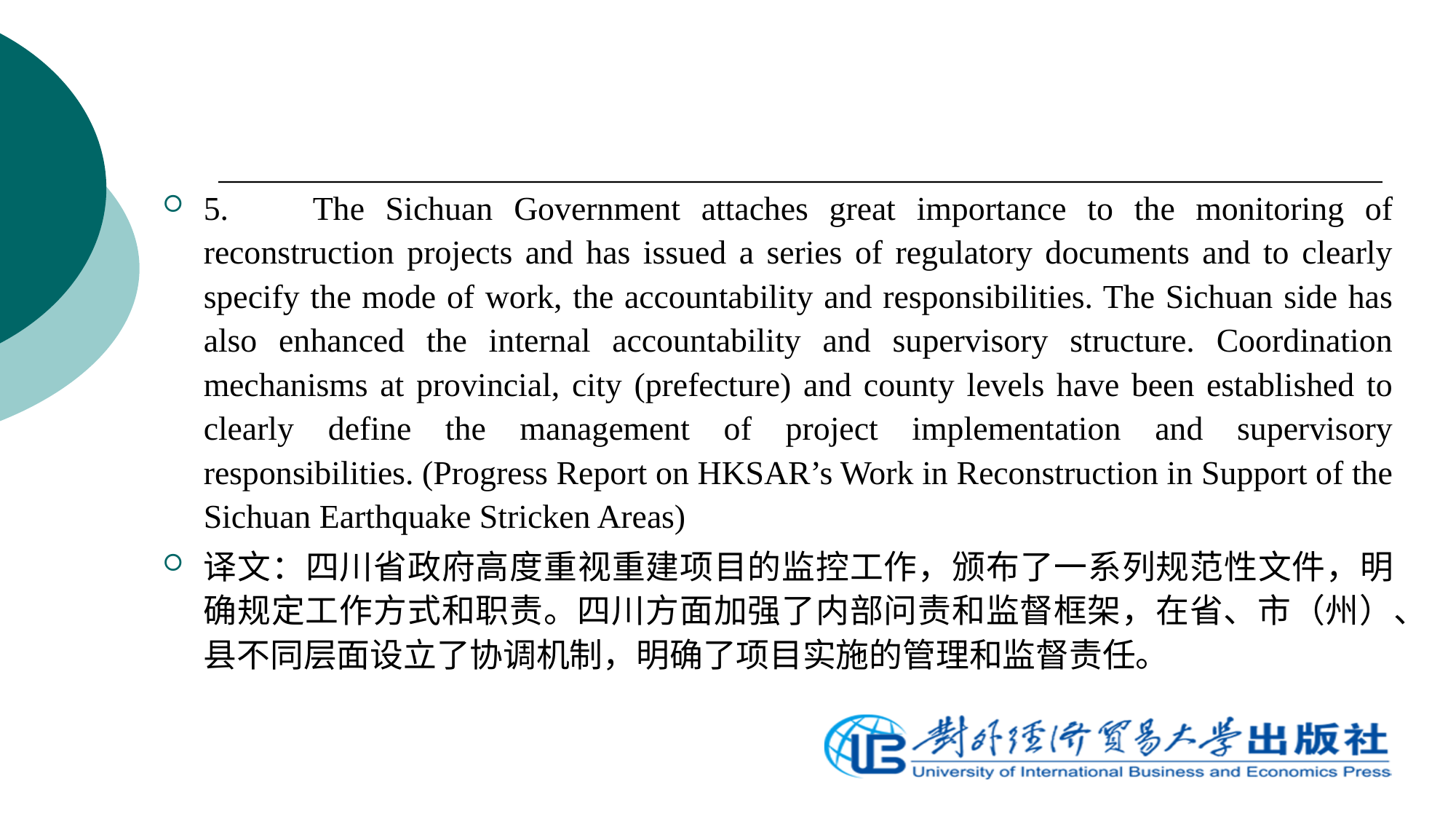

5.	The Sichuan Government attaches great importance to the monitoring of reconstruction projects and has issued a series of regulatory documents and to clearly specify the mode of work, the accountability and responsibilities. The Sichuan side has also enhanced the internal accountability and supervisory structure. Coordination mechanisms at provincial, city (prefecture) and county levels have been established to clearly define the management of project implementation and supervisory responsibilities. (Progress Report on HKSAR’s Work in Reconstruction in Support of the Sichuan Earthquake Stricken Areas)
译文：四川省政府高度重视重建项目的监控工作，颁布了一系列规范性文件，明确规定工作方式和职责。四川方面加强了内部问责和监督框架，在省、市（州）、县不同层面设立了协调机制，明确了项目实施的管理和监督责任。